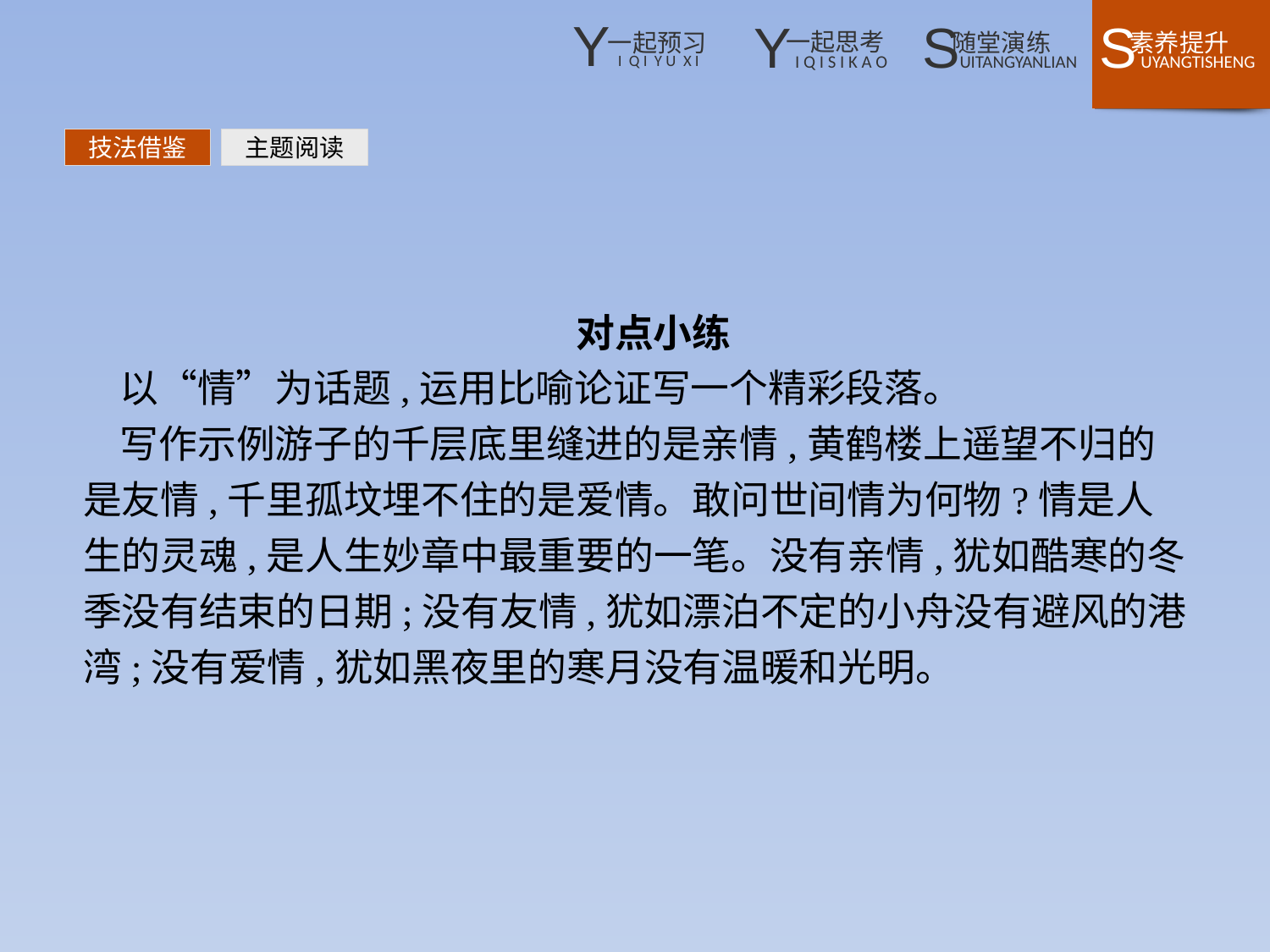

技法借鉴
主题阅读
对点小练
以“情”为话题,运用比喻论证写一个精彩段落。
写作示例游子的千层底里缝进的是亲情,黄鹤楼上遥望不归的是友情,千里孤坟埋不住的是爱情。敢问世间情为何物?情是人生的灵魂,是人生妙章中最重要的一笔。没有亲情,犹如酷寒的冬季没有结束的日期;没有友情,犹如漂泊不定的小舟没有避风的港湾;没有爱情,犹如黑夜里的寒月没有温暖和光明。